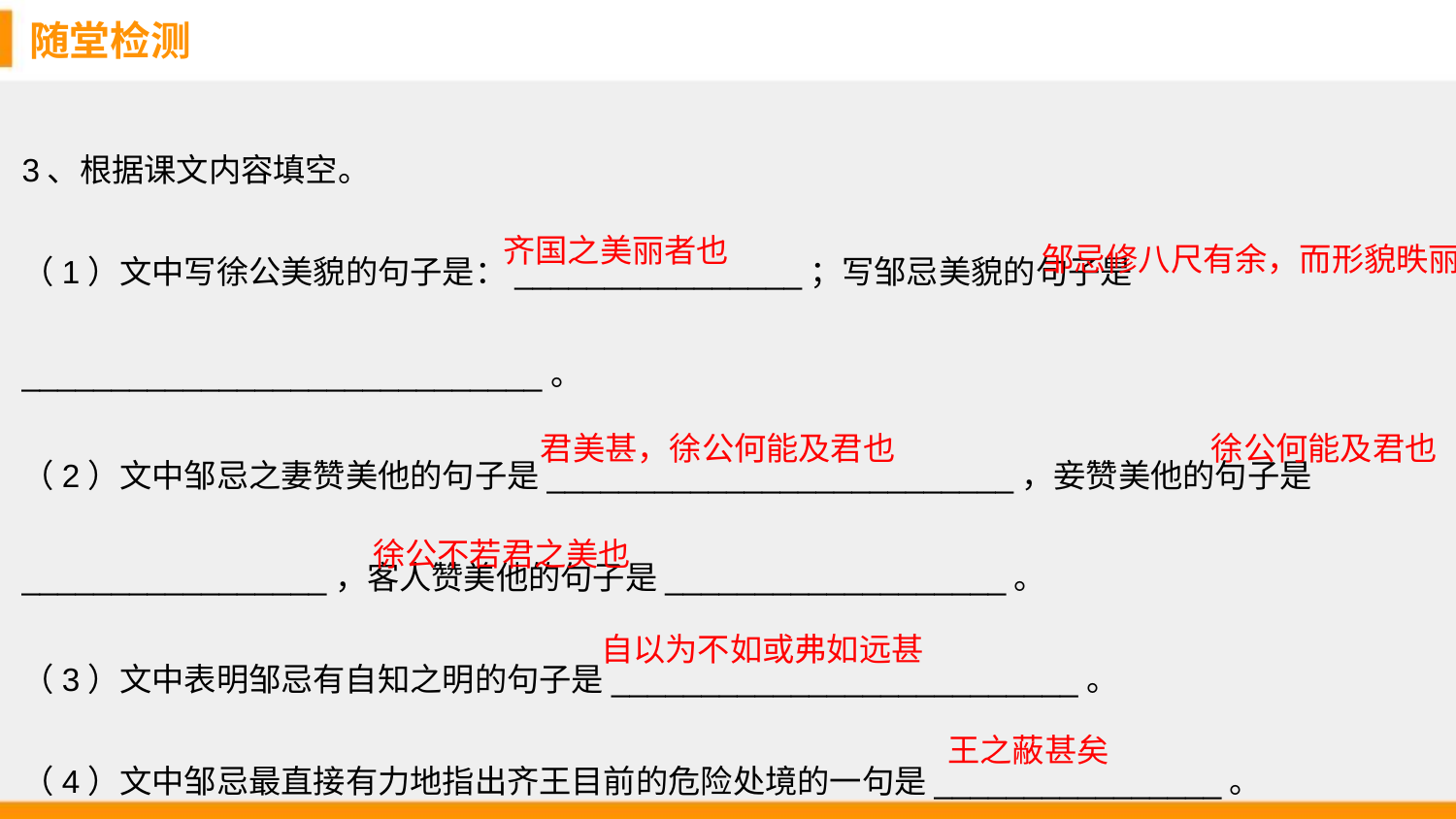

随堂检测
3、根据课文内容填空。
（1）文中写徐公美貌的句子是：________________；写邹忌美貌的句子是_____________________________。
（2）文中邹忌之妻赞美他的句子是__________________________，妾赞美他的句子是_________________，客人赞美他的句子是___________________。
（3）文中表明邹忌有自知之明的句子是__________________________。
（4）文中邹忌最直接有力地指出齐王目前的危险处境的一句是________________。
齐国之美丽者也
邹忌修八尺有余，而形貌昳丽
徐公何能及君也
君美甚，徐公何能及君也
徐公不若君之美也
自以为不如或弗如远甚
王之蔽甚矣